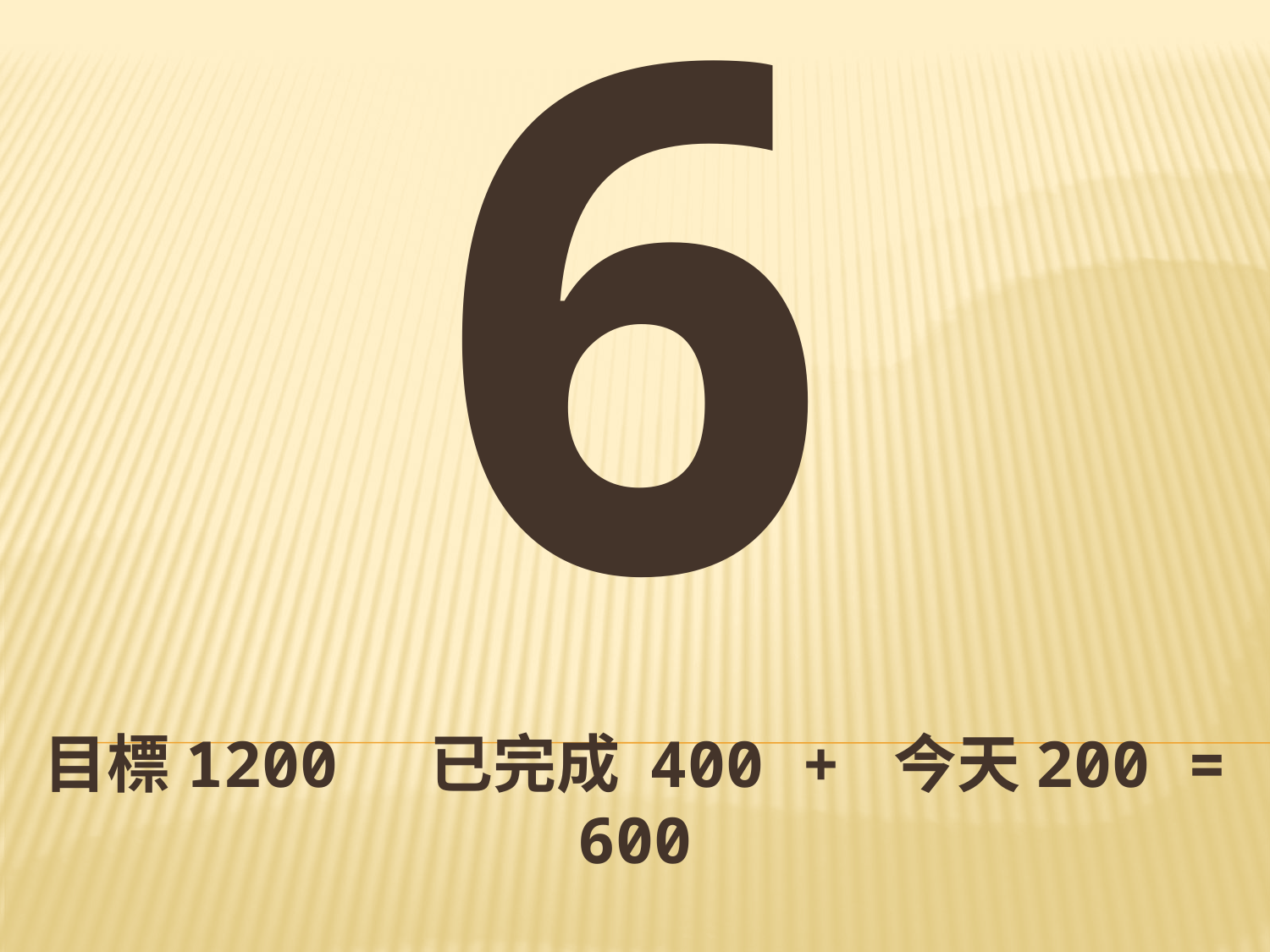

3/6
目標1200  已完成 400 + 今天200 = 600